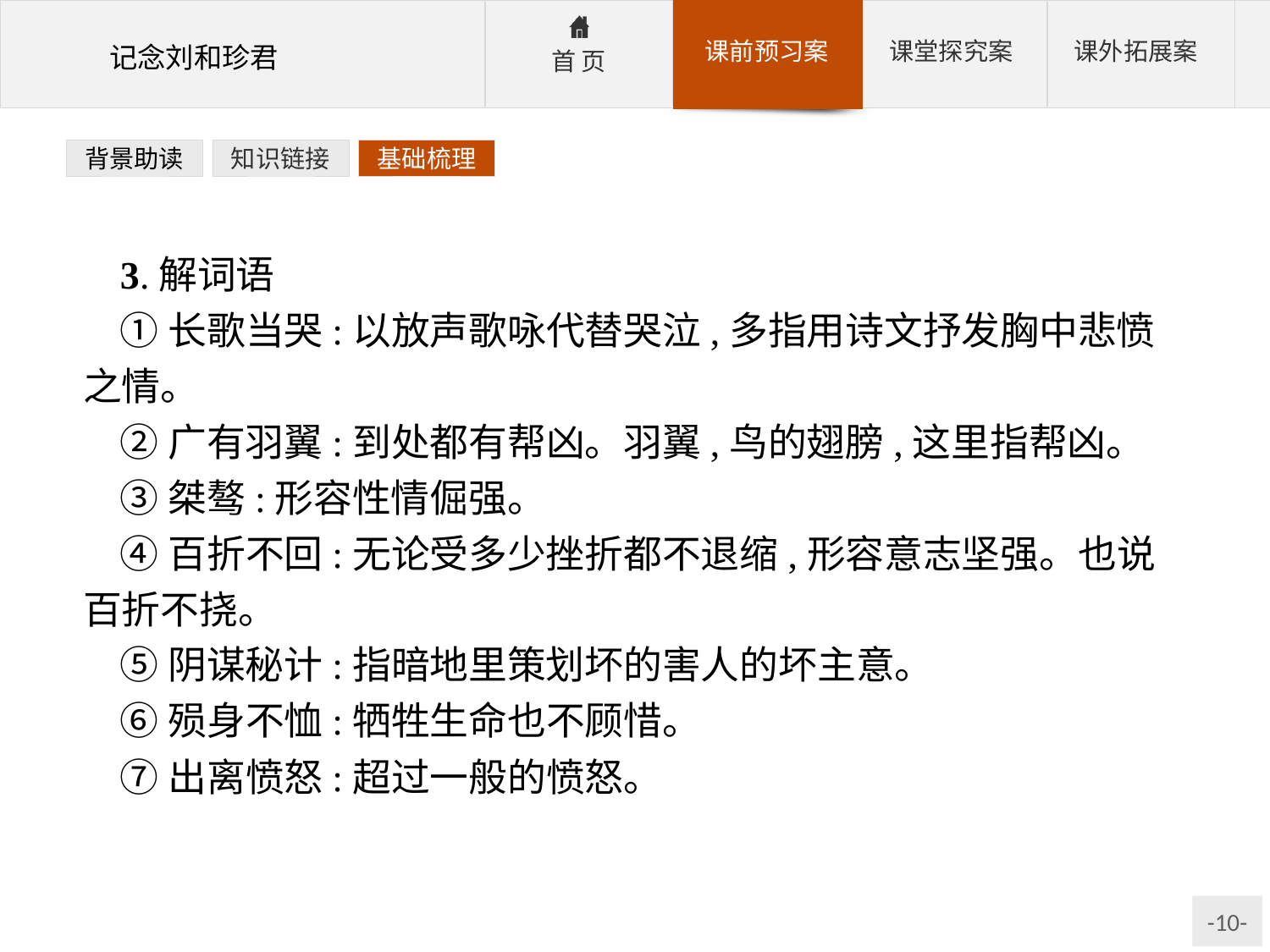

背景助读
知识链接
基础梳理
3.解词语
①长歌当哭:以放声歌咏代替哭泣,多指用诗文抒发胸中悲愤之情。
②广有羽翼:到处都有帮凶。羽翼,鸟的翅膀,这里指帮凶。
③桀骜:形容性情倔强。
④百折不回:无论受多少挫折都不退缩,形容意志坚强。也说百折不挠。
⑤阴谋秘计:指暗地里策划坏的害人的坏主意。
⑥殒身不恤:牺牲生命也不顾惜。
⑦出离愤怒:超过一般的愤怒。